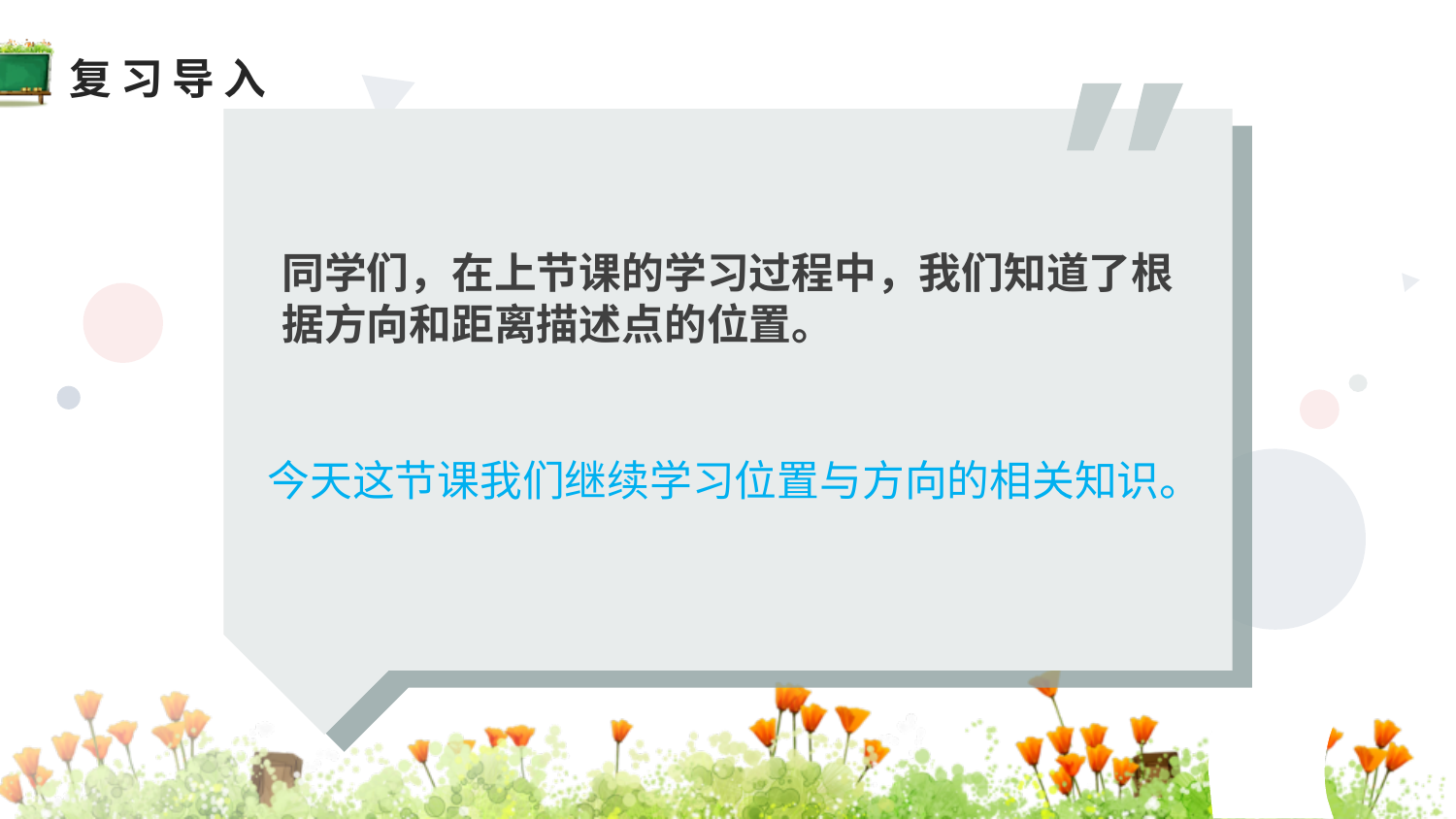

复习导入

同学们，在上节课的学习过程中，我们知道了根据方向和距离描述点的位置。

今天这节课我们继续学习位置与方向的相关知识。